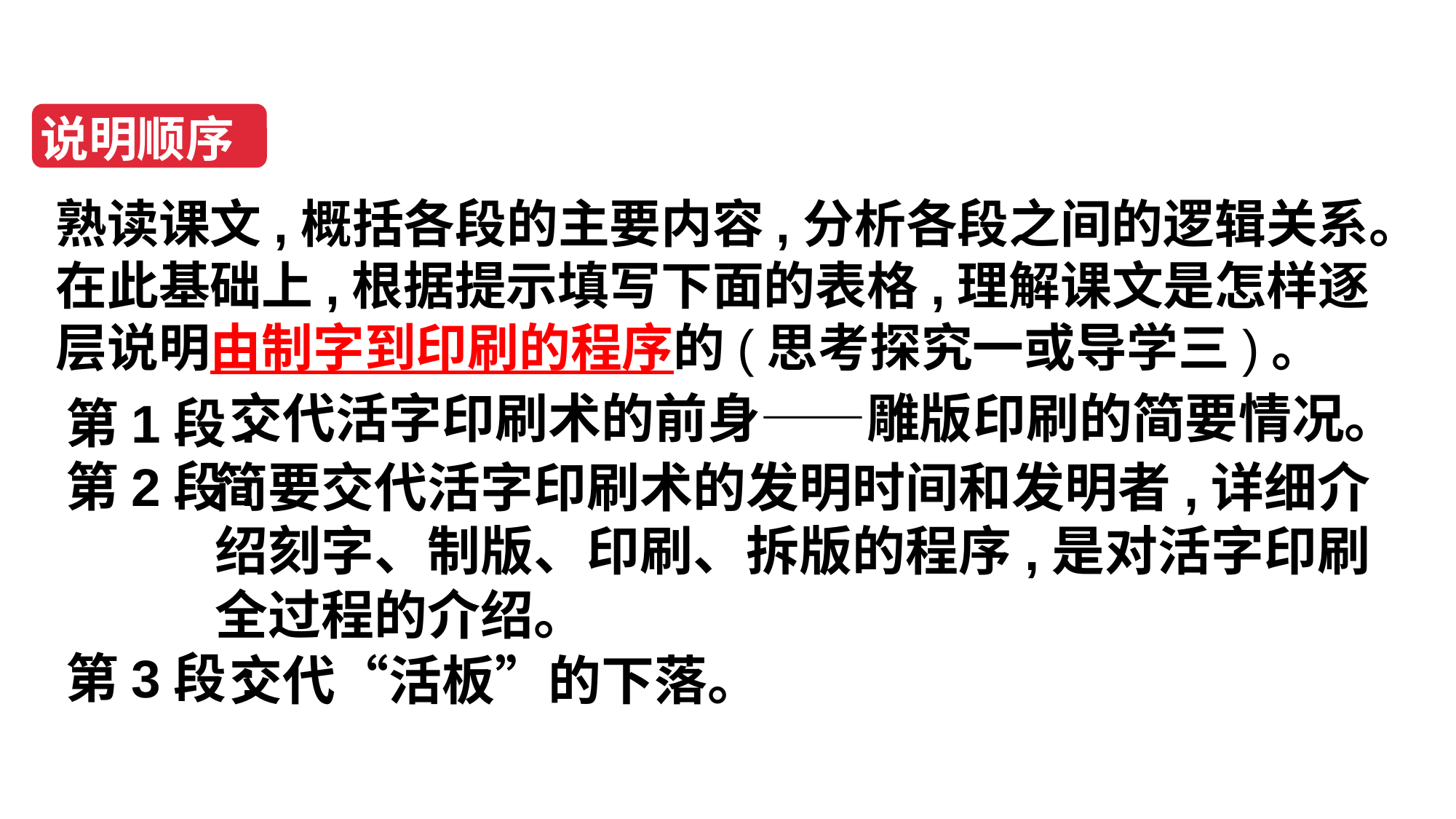

说明顺序

熟读课文,概括各段的主要内容,分析各段之间的逻辑关系。在此基础上,根据提示填写下面的表格,理解课文是怎样逐层说明由制字到印刷的程序的(思考探究一或导学三)。
交代活字印刷术的前身——雕版印刷的简要情况。
第1段:
第2段:

第3段:
简要交代活字印刷术的发明时间和发明者,详细介绍刻字、制版、印刷、拆版的程序,是对活字印刷全过程的介绍。
交代“活板”的下落。